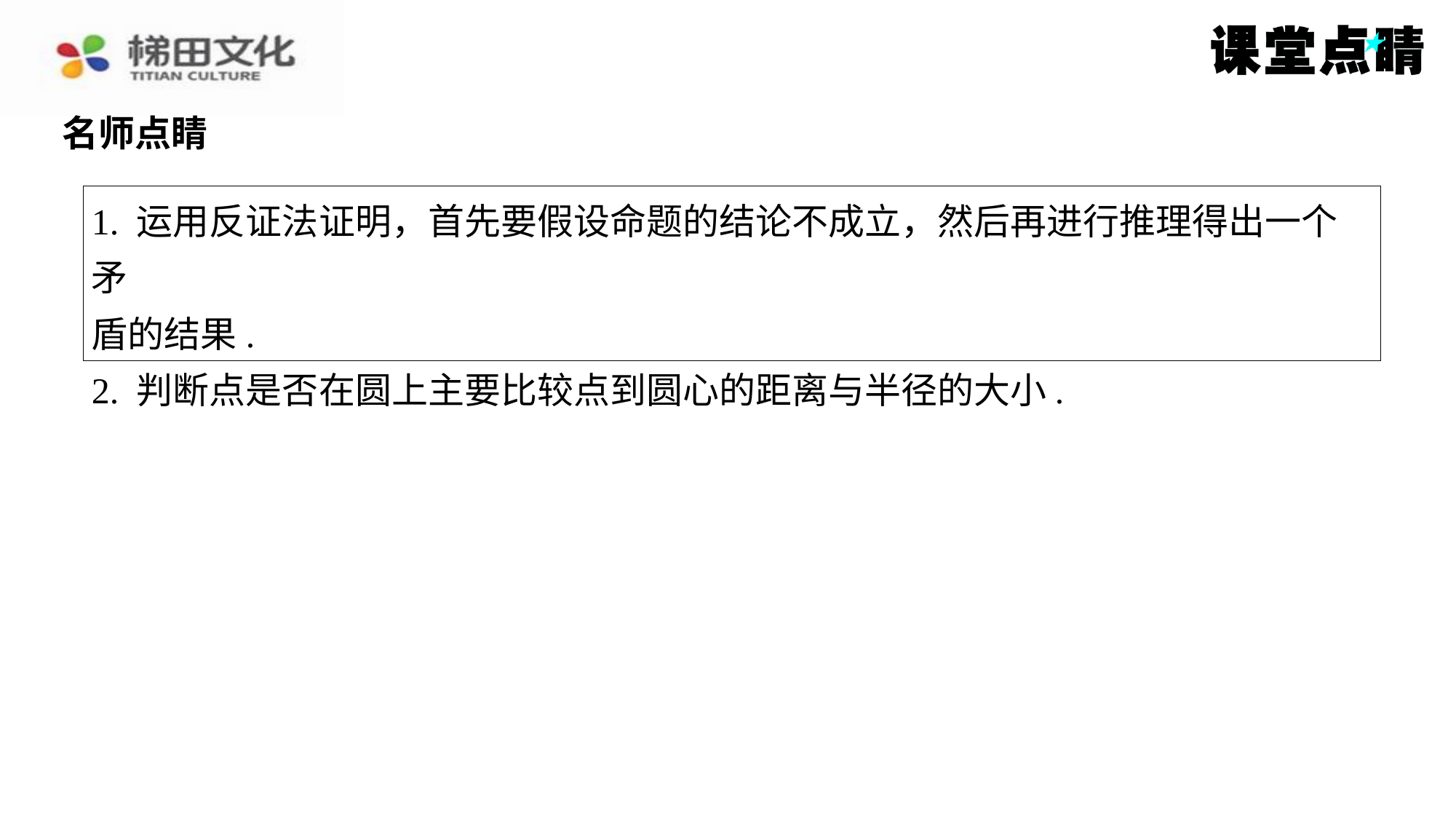

名师点睛
1. 运用反证法证明，首先要假设命题的结论不成立，然后再进行推理得出一个矛
盾的结果.
2. 判断点是否在圆上主要比较点到圆心的距离与半径的大小.